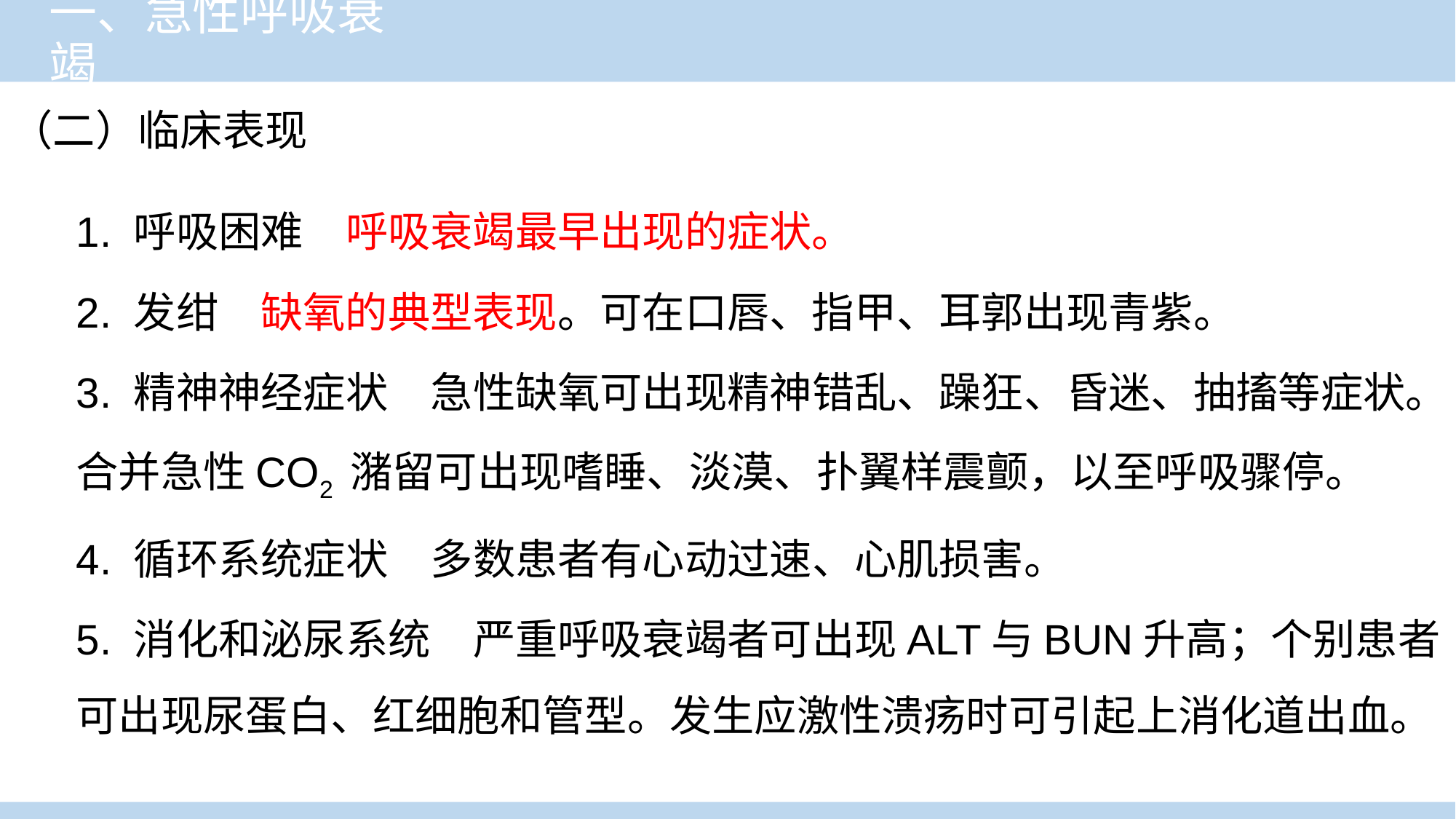

# 一、急性呼吸衰竭
（二）临床表现
1. 呼吸困难　呼吸衰竭最早出现的症状。
2. 发绀　缺氧的典型表现。可在口唇、指甲、耳郭出现青紫。
3. 精神神经症状　急性缺氧可出现精神错乱、躁狂、昏迷、抽搐等症状。合并急性CO2 潴留可出现嗜睡、淡漠、扑翼样震颤，以至呼吸骤停。
4. 循环系统症状　多数患者有心动过速、心肌损害。
5. 消化和泌尿系统　严重呼吸衰竭者可出现ALT与BUN升高；个别患者可出现尿蛋白、红细胞和管型。发生应激性溃疡时可引起上消化道出血。